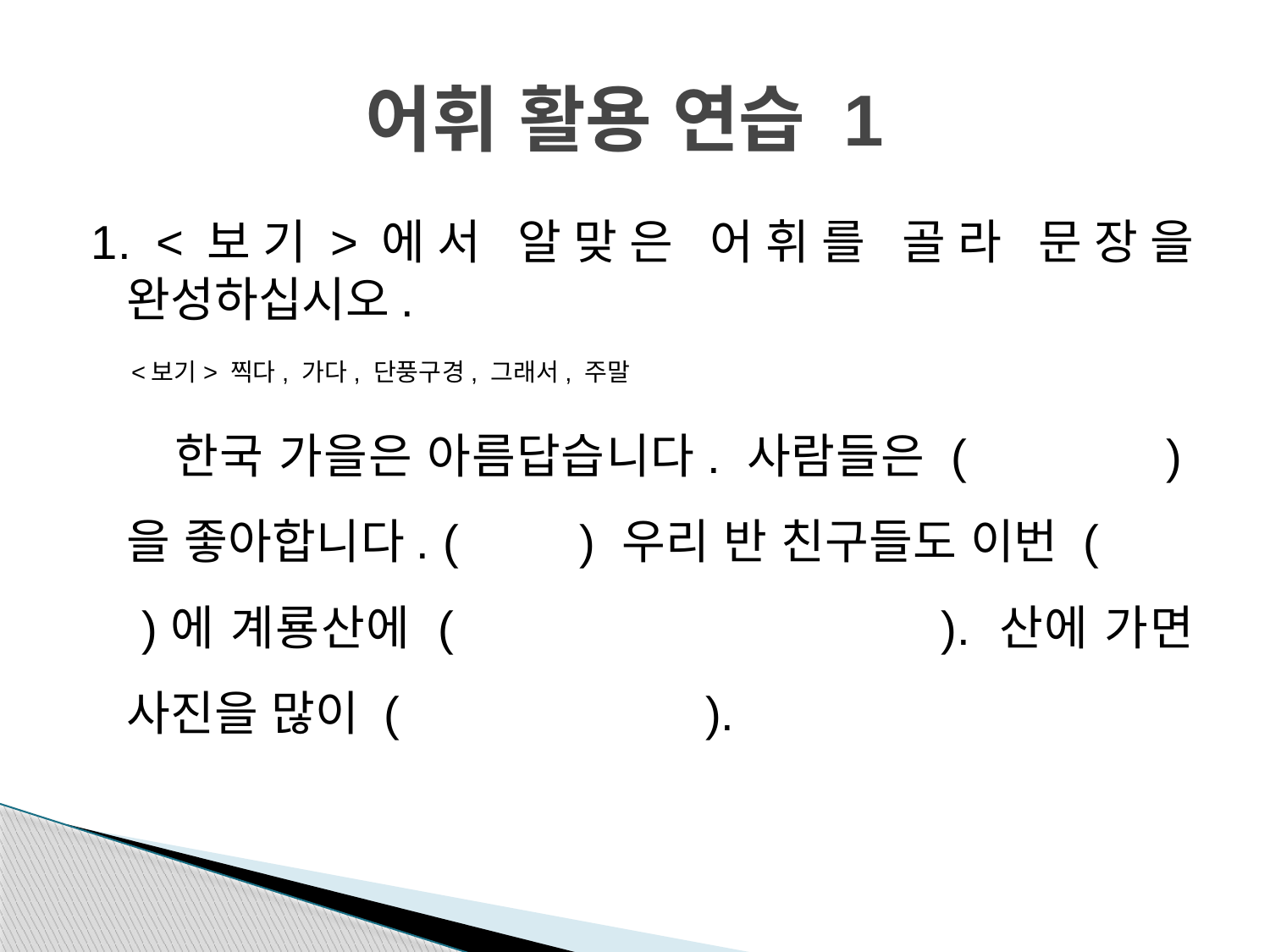

# 어휘 활용 연습 1
1. <보기>에서 알맞은 어휘를 골라 문장을 완성하십시오.
   <보기> 찍다, 가다, 단풍구경, 그래서, 주말
     한국 가을은 아름답습니다. 사람들은 (              )을 좋아합니다. (         ) 우리 반 친구들도 이번 (         )에 계룡산에 (                                 ). 산에 가면 사진을 많이 (                       ).